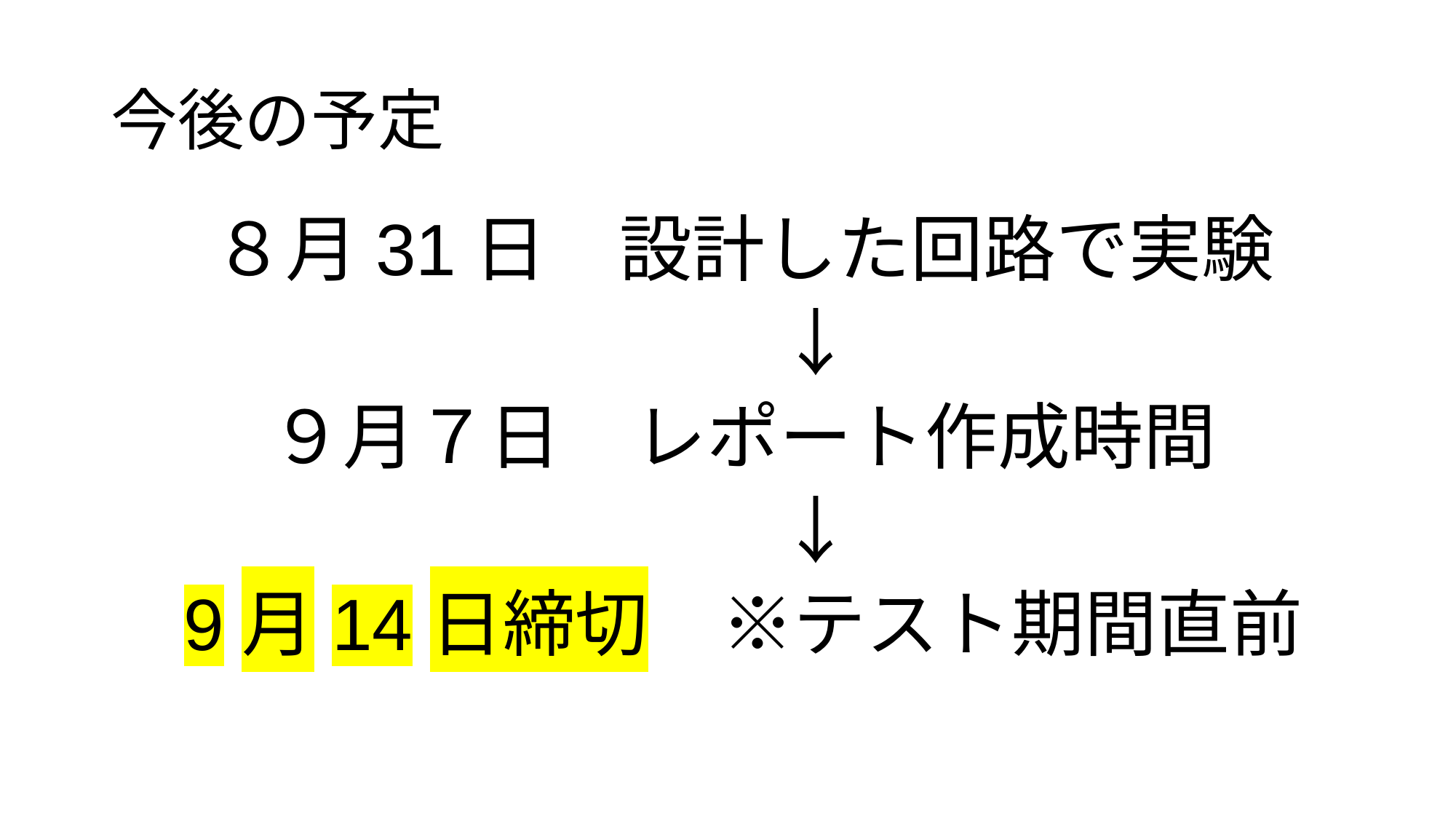

# 今後の予定
８月31日　設計した回路で実験
　　↓
９月７日　レポート作成時間
　　↓
9月14日締切　※テスト期間直前